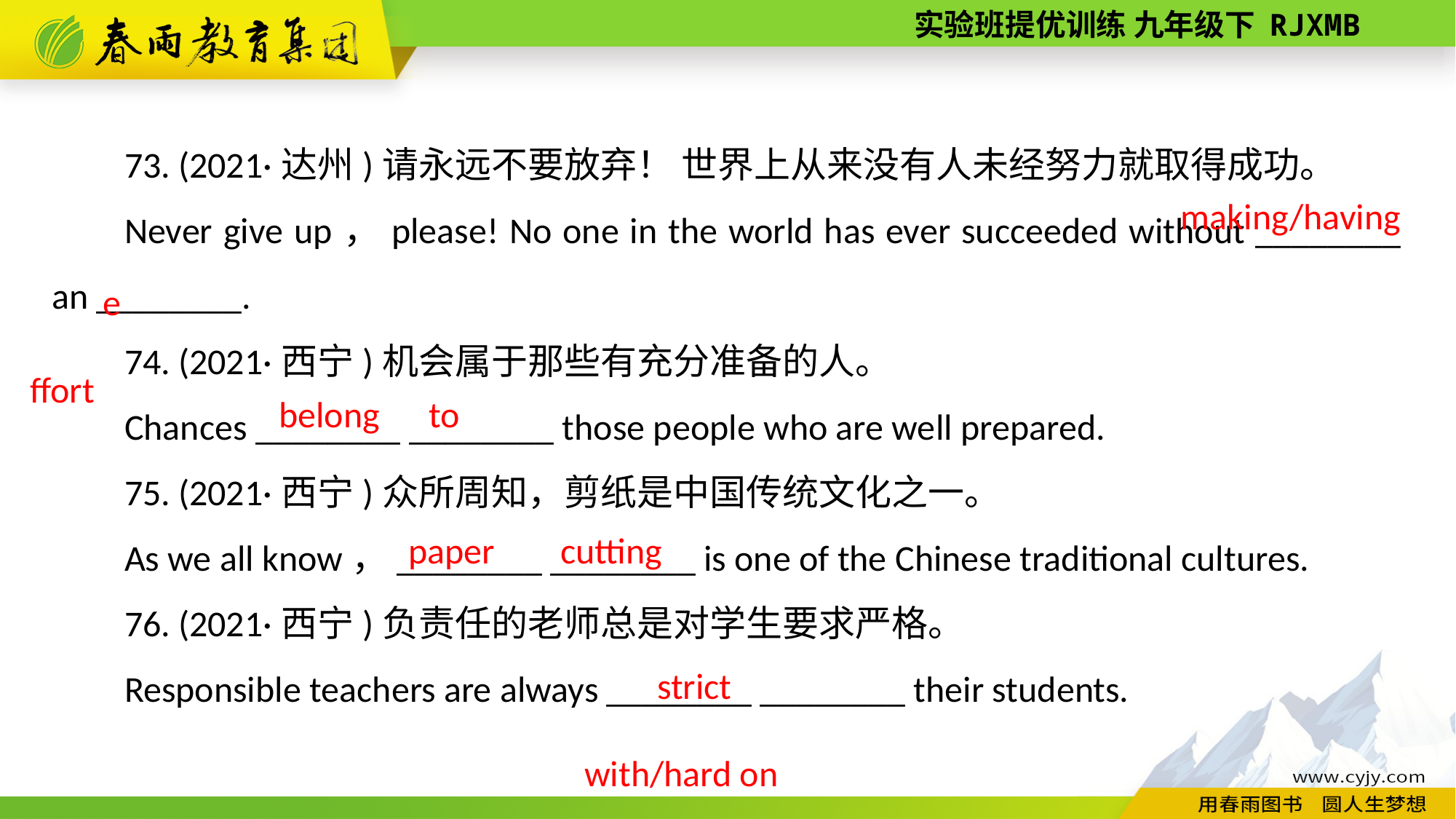

73. (2021·达州)请永远不要放弃！ 世界上从来没有人未经努力就取得成功。
Never give up，please! No one in the world has ever succeeded without ________ an ________.
74. (2021·西宁)机会属于那些有充分准备的人。
Chances ________ ________ those people who are well prepared.
75. (2021·西宁)众所周知，剪纸是中国传统文化之一。
As we all know，________ ________ is one of the Chinese traditional cultures.
76. (2021·西宁)负责任的老师总是对学生要求严格。
Responsible teachers are always ________ ________ their students.
making/having
effort
belong      to
paper        cutting
strict with/hard on